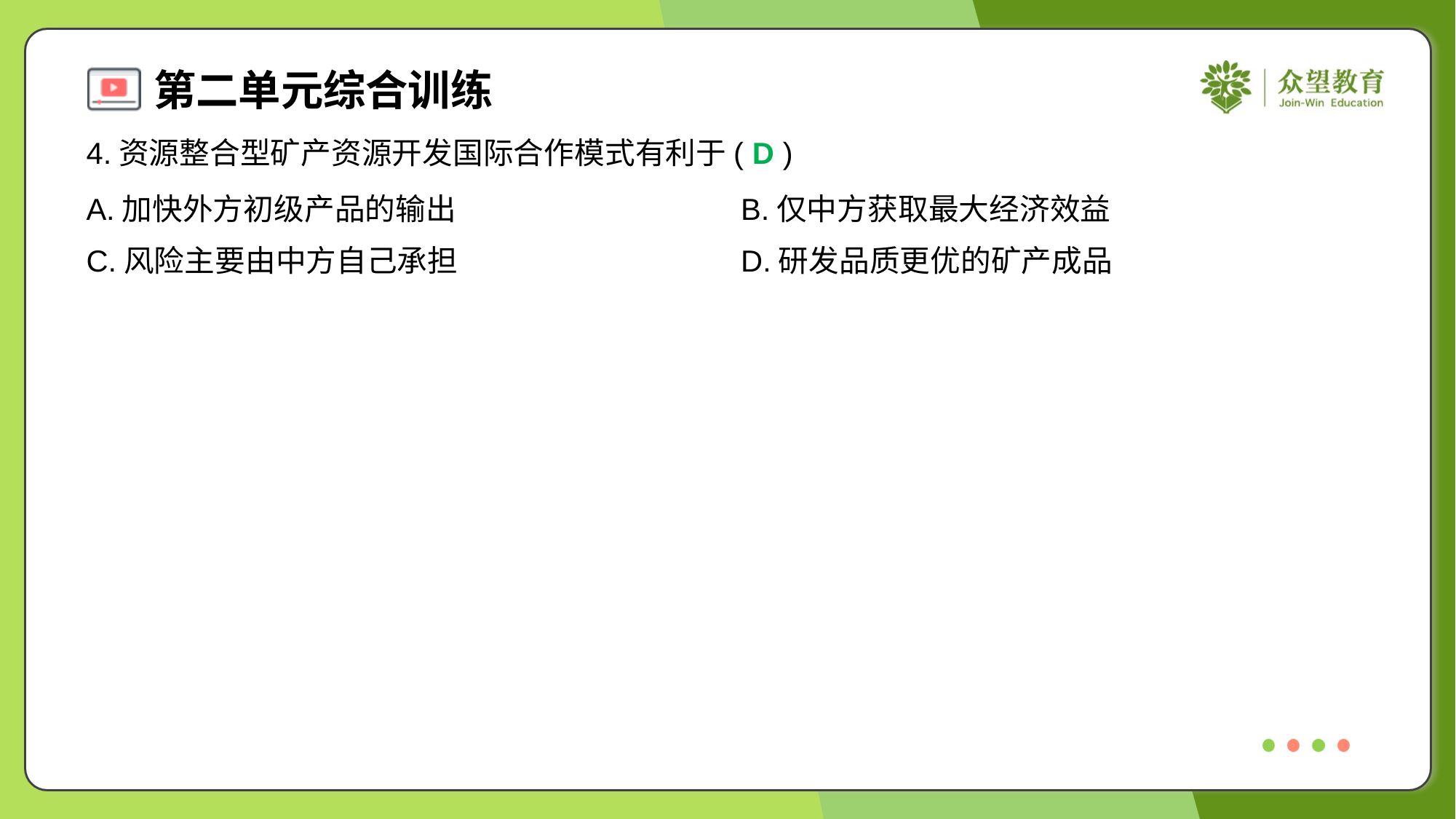

4.资源整合型矿产资源开发国际合作模式有利于(     )
D
A.加快外方初级产品的输出	B.仅中方获取最大经济效益
C.风险主要由中方自己承担	D.研发品质更优的矿产成品